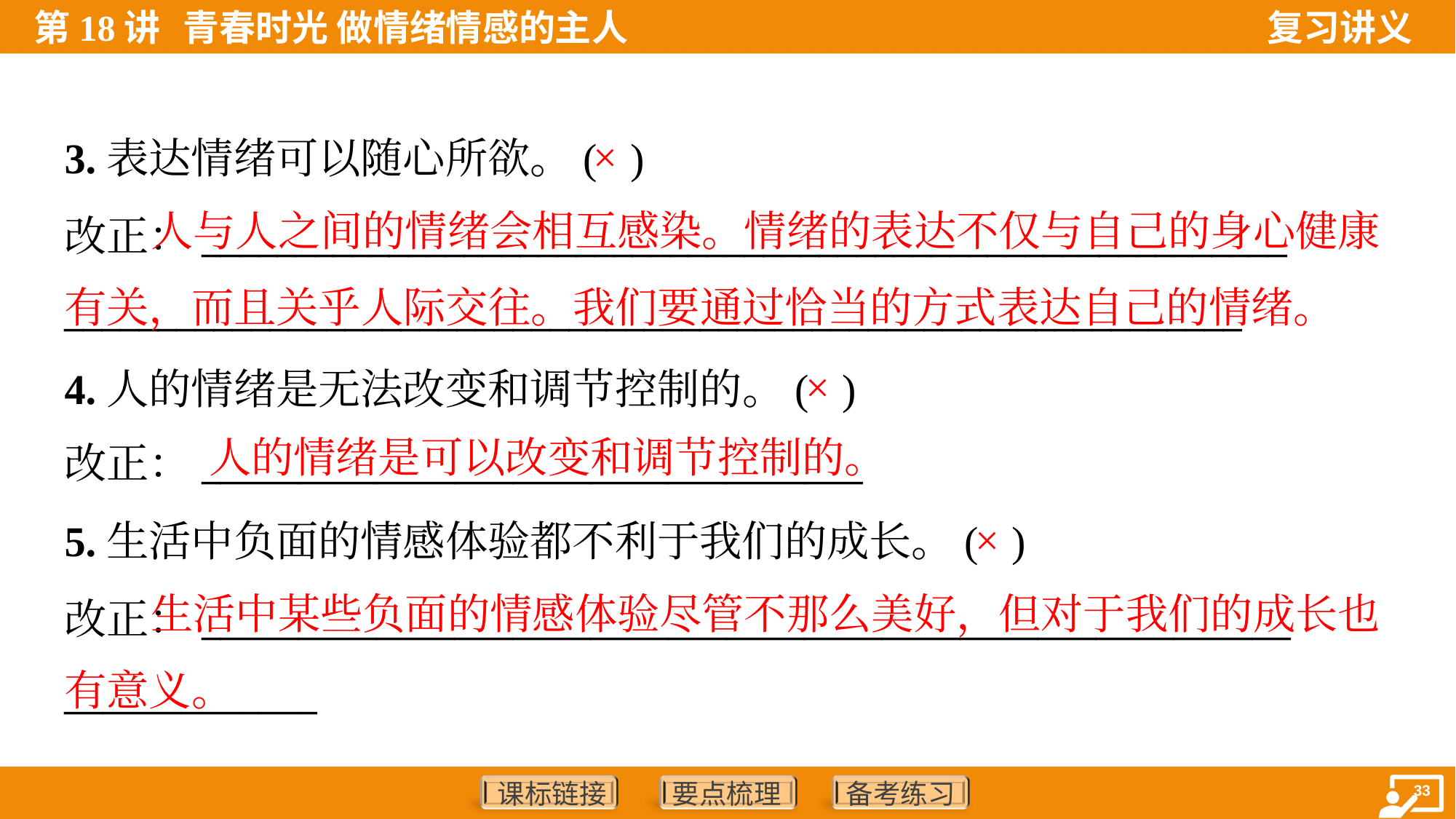

3.表达情绪可以随心所欲。(   )
改正：__________________________________________________________
_______________________________________________________________
×
       人与人之间的情绪会相互感染。情绪的表达不仅与自己的身心健康有关，而且关乎人际交往。我们要通过恰当的方式表达自己的情绪。
4.人的情绪是无法改变和调节控制的。(   )
改正：__________________________________
×
人的情绪是可以改变和调节控制的。
5.生活中负面的情感体验都不利于我们的成长。(   )
改正：________________________________________________________
_____________
×
       生活中某些负面的情感体验尽管不那么美好，但对于我们的成长也有意义。